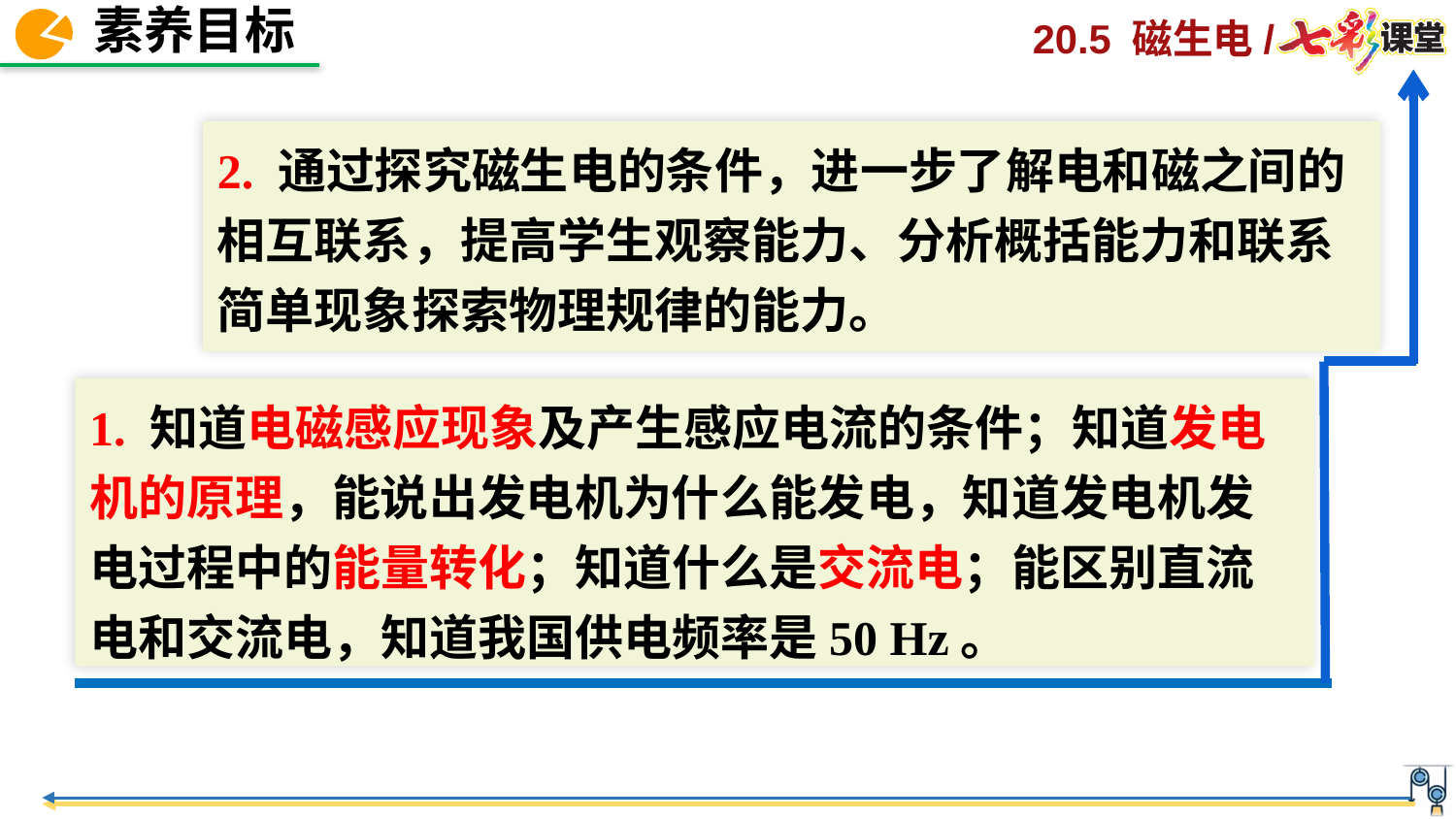

2. 通过探究磁生电的条件，进一步了解电和磁之间的相互联系，提高学生观察能力、分析概括能力和联系简单现象探索物理规律的能力。
1. 知道电磁感应现象及产生感应电流的条件；知道发电机的原理，能说出发电机为什么能发电，知道发电机发电过程中的能量转化；知道什么是交流电；能区别直流电和交流电，知道我国供电频率是50 Hz。